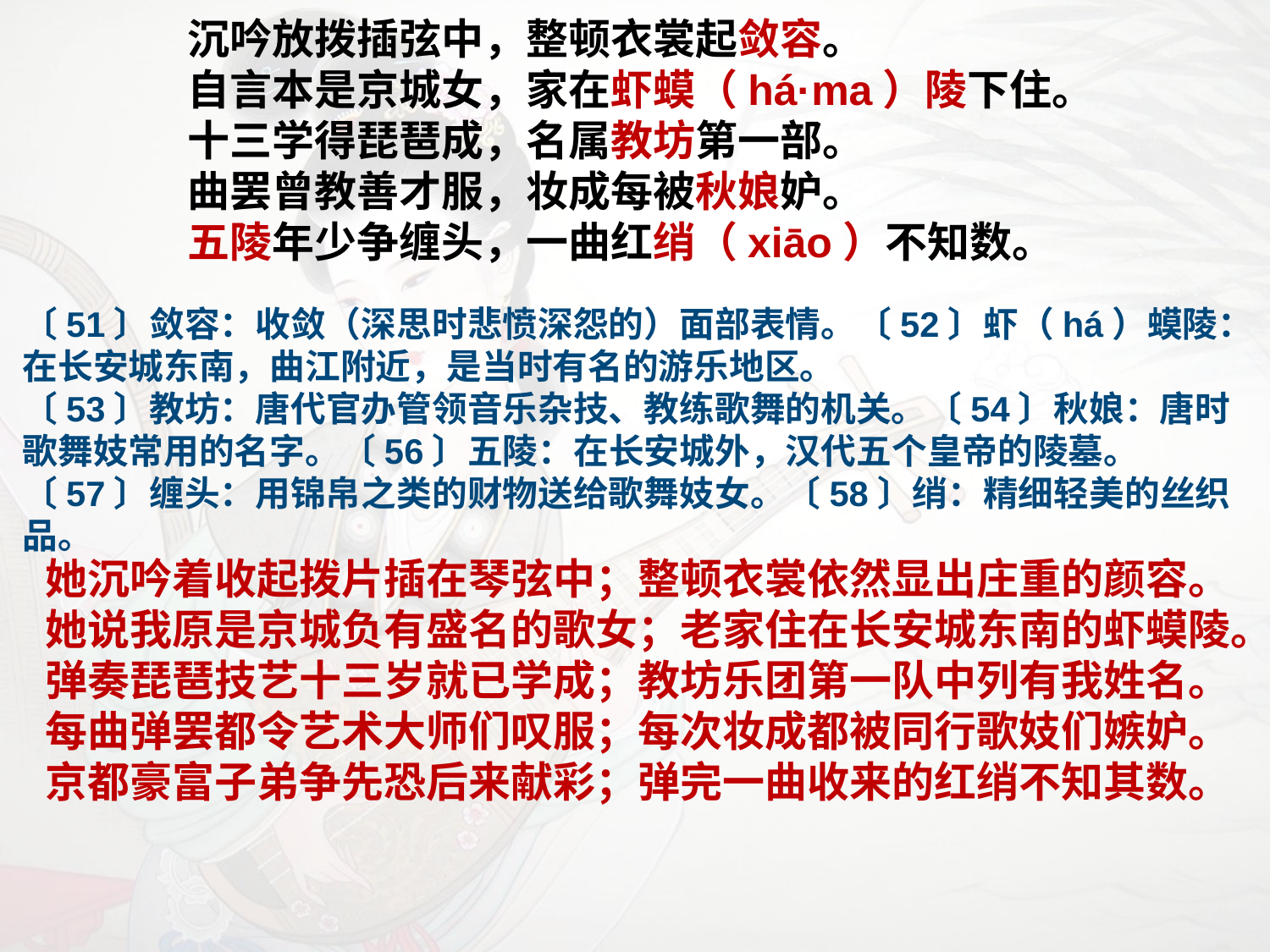

沉吟放拨插弦中，整顿衣裳起敛容。
自言本是京城女，家在虾蟆（há·ma）陵下住。
十三学得琵琶成，名属教坊第一部。
曲罢曾教善才服，妆成每被秋娘妒。
五陵年少争缠头，一曲红绡（xiāo）不知数。
〔51〕敛容：收敛（深思时悲愤深怨的）面部表情。〔52〕虾（há）蟆陵：在长安城东南，曲江附近，是当时有名的游乐地区。
〔53〕教坊：唐代官办管领音乐杂技、教练歌舞的机关。〔54〕秋娘：唐时歌舞妓常用的名字。〔56〕五陵：在长安城外，汉代五个皇帝的陵墓。
〔57〕缠头：用锦帛之类的财物送给歌舞妓女。〔58〕绡：精细轻美的丝织品。
她沉吟着收起拨片插在琴弦中；整顿衣裳依然显出庄重的颜容。她说我原是京城负有盛名的歌女；老家住在长安城东南的虾蟆陵。弹奏琵琶技艺十三岁就已学成；教坊乐团第一队中列有我姓名。每曲弹罢都令艺术大师们叹服；每次妆成都被同行歌妓们嫉妒。京都豪富子弟争先恐后来献彩；弹完一曲收来的红绡不知其数。